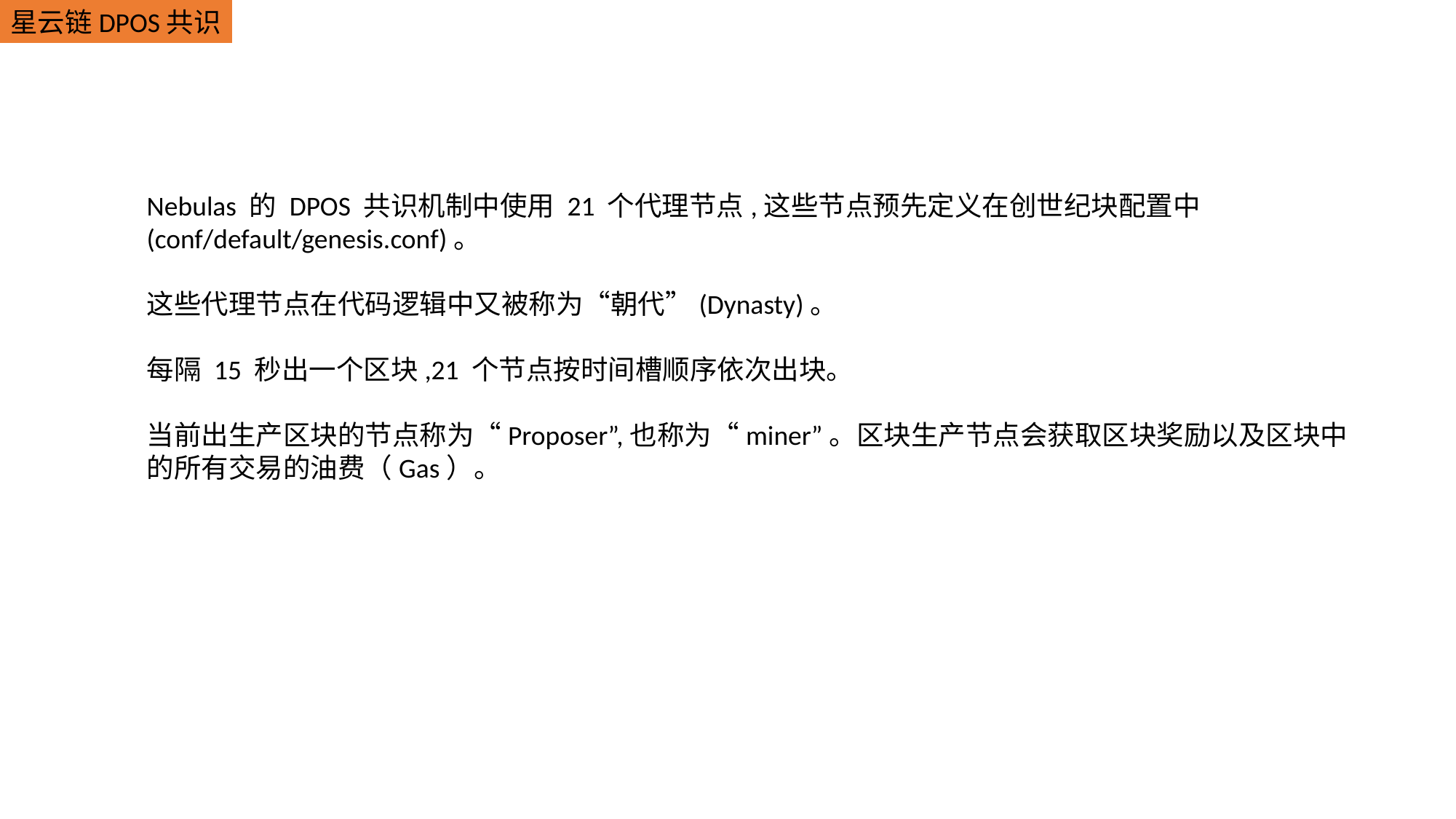

星云链DPOS共识
Nebulas 的 DPOS 共识机制中使用 21 个代理节点,这些节点预先定义在创世纪块配置中
(conf/default/genesis.conf)。

这些代理节点在代码逻辑中又被称为“朝代”(Dynasty)。

每隔 15 秒出一个区块,21 个节点按时间槽顺序依次出块。

当前出生产区块的节点称为“Proposer”,也称为“miner”。区块生产节点会获取区块奖励以及区块中的所有交易的油费（Gas）。